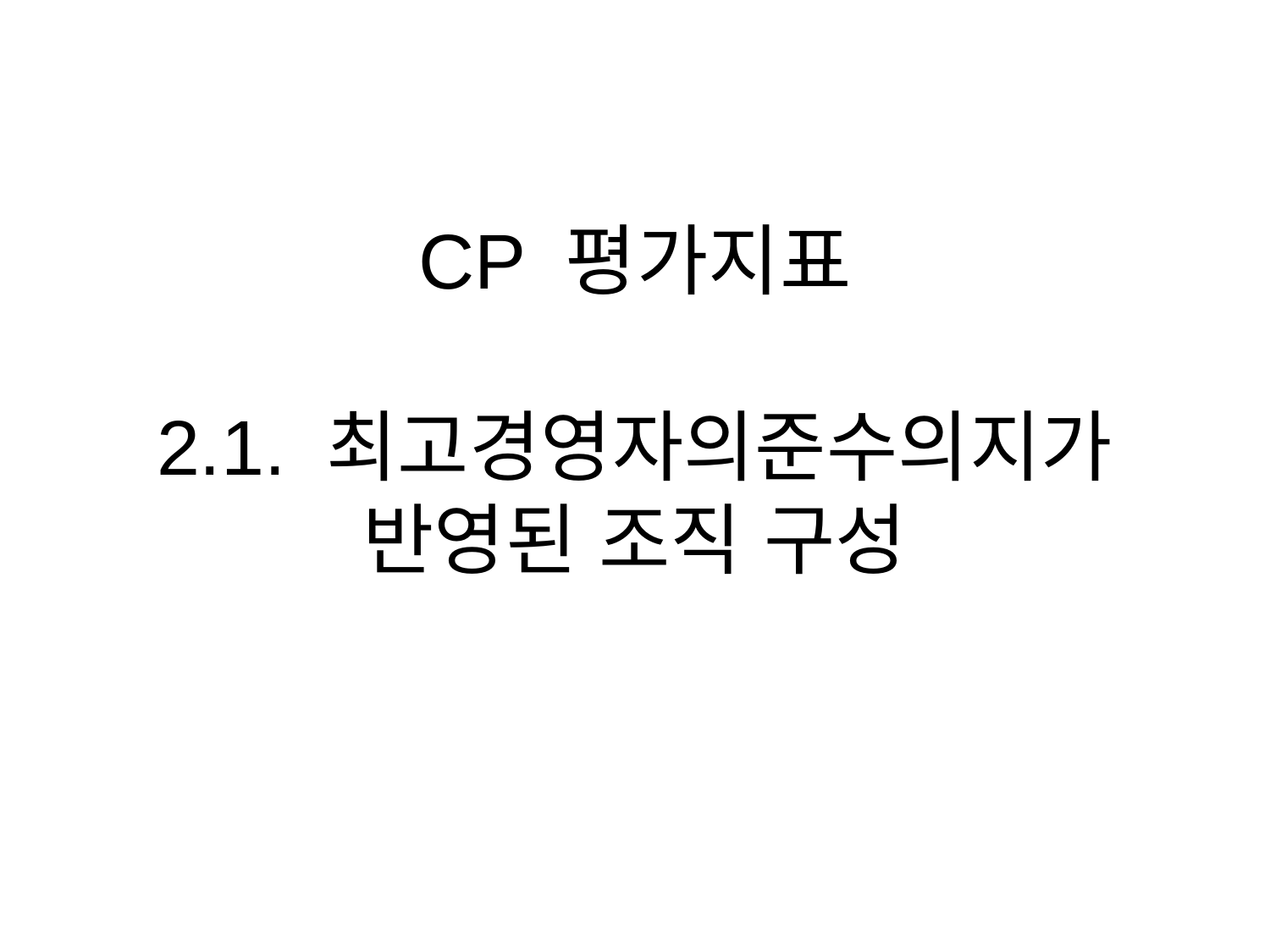

# CP 평가지표 2.1. 최고경영자의준수의지가 반영된 조직 구성